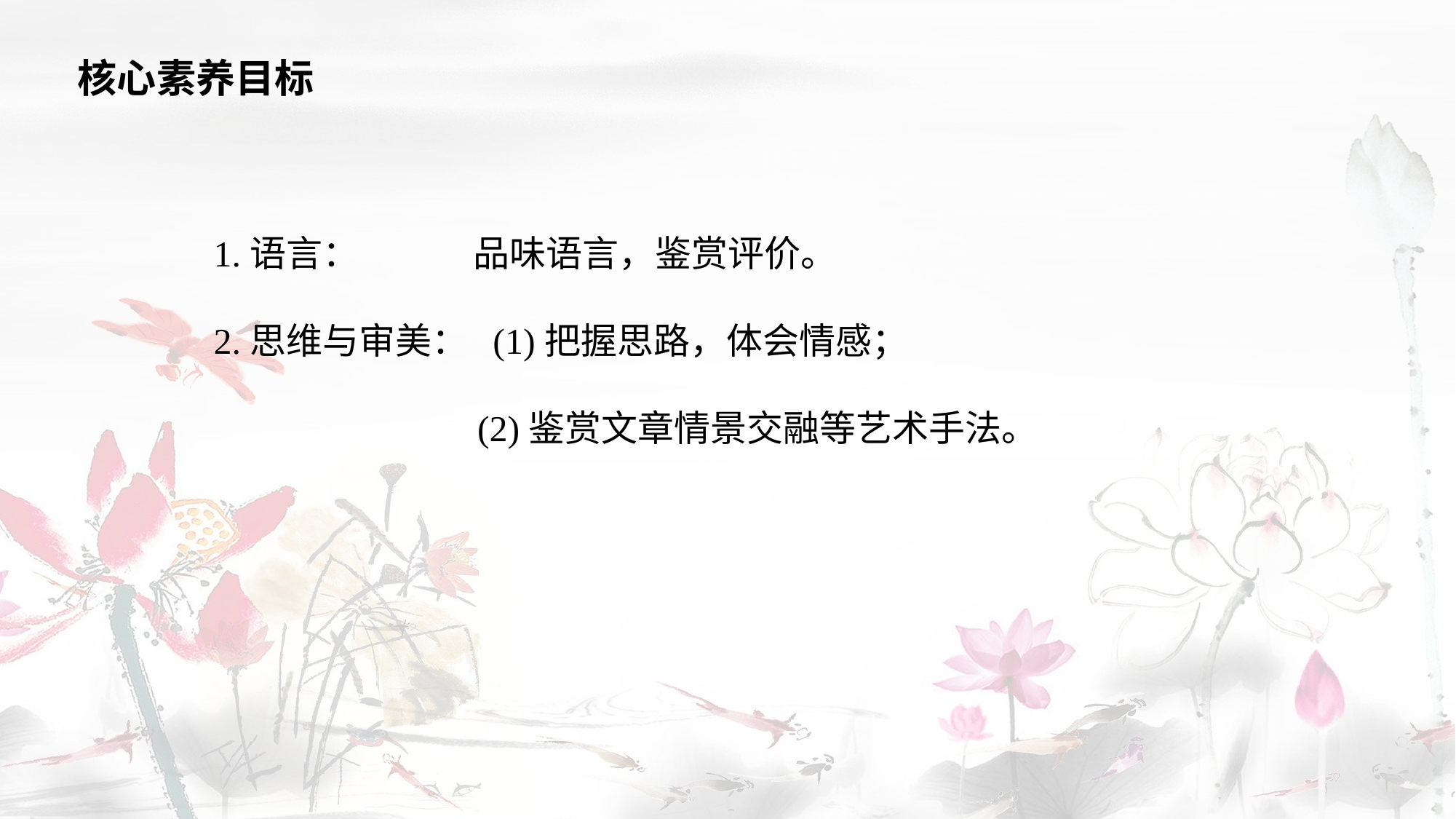

核心素养目标
1.语言：              品味语言，鉴赏评价。
2.思维与审美：  (1)把握思路，体会情感；
                             (2)鉴赏文章情景交融等艺术手法。